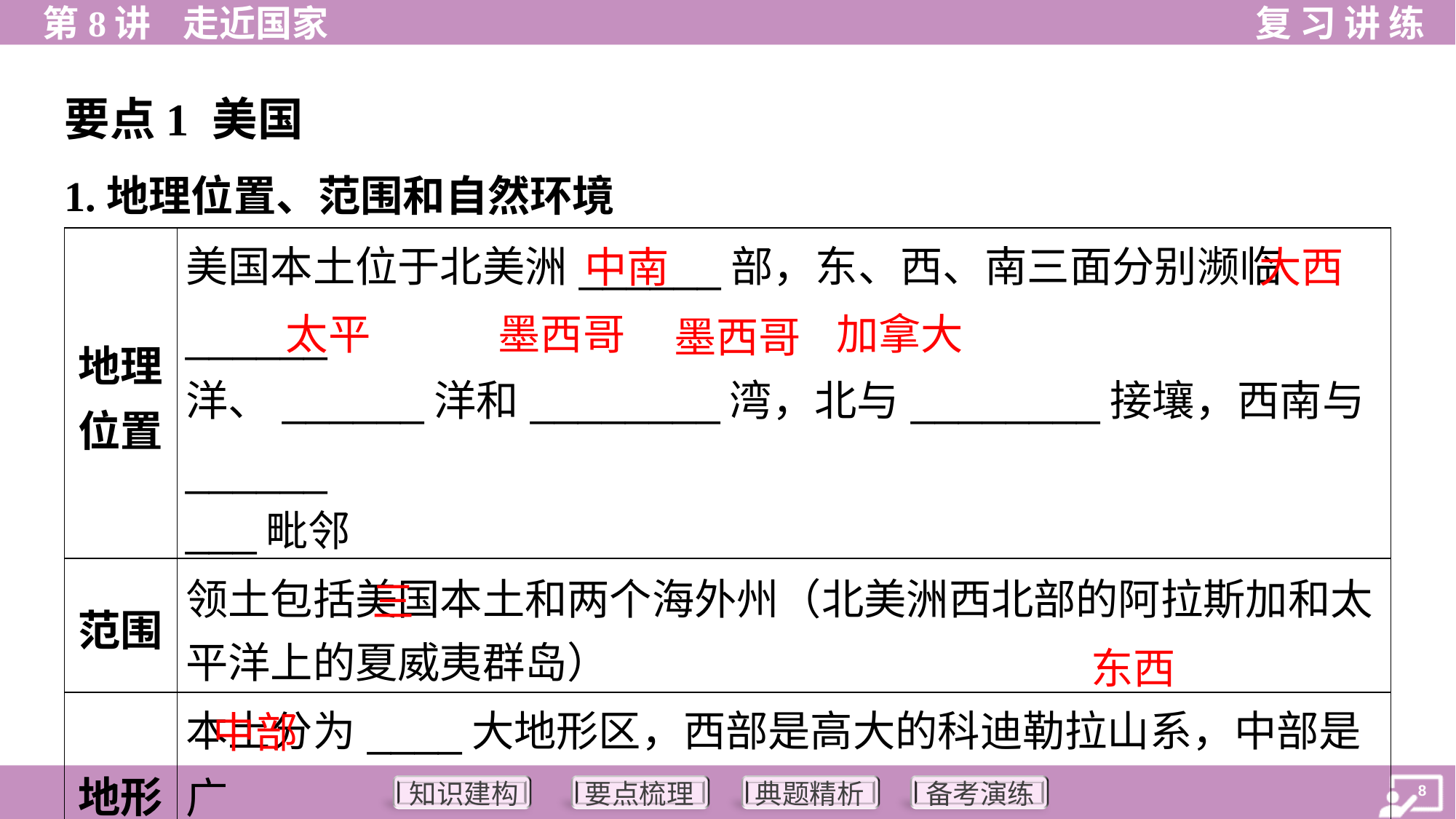

要点1 美国
1.地理位置、范围和自然环境
| 地理 位置 | 美国本土位于北美洲\_\_\_\_\_\_部，东、西、南三面分别濒临\_\_\_\_\_\_ 洋、\_\_\_\_\_\_洋和\_\_\_\_\_\_\_\_湾，北与\_\_\_\_\_\_\_\_接壤，西南与\_\_\_\_\_\_ \_\_\_毗邻 |
| --- | --- |
| 范围 | 领土包括美国本土和两个海外州（北美洲西北部的阿拉斯加和太 平洋上的夏威夷群岛） |
| 地形 地势 | 本土分为\_\_\_\_大地形区，西部是高大的科迪勒拉山系，中部是广 阔的平原，东部是低矮的阿巴拉契亚山脉；地势\_\_\_\_\_\_高、 \_\_\_\_\_\_\_低 |
中南
大西
                                                   墨西哥
太平
墨西哥
加拿大
三
东西
中部